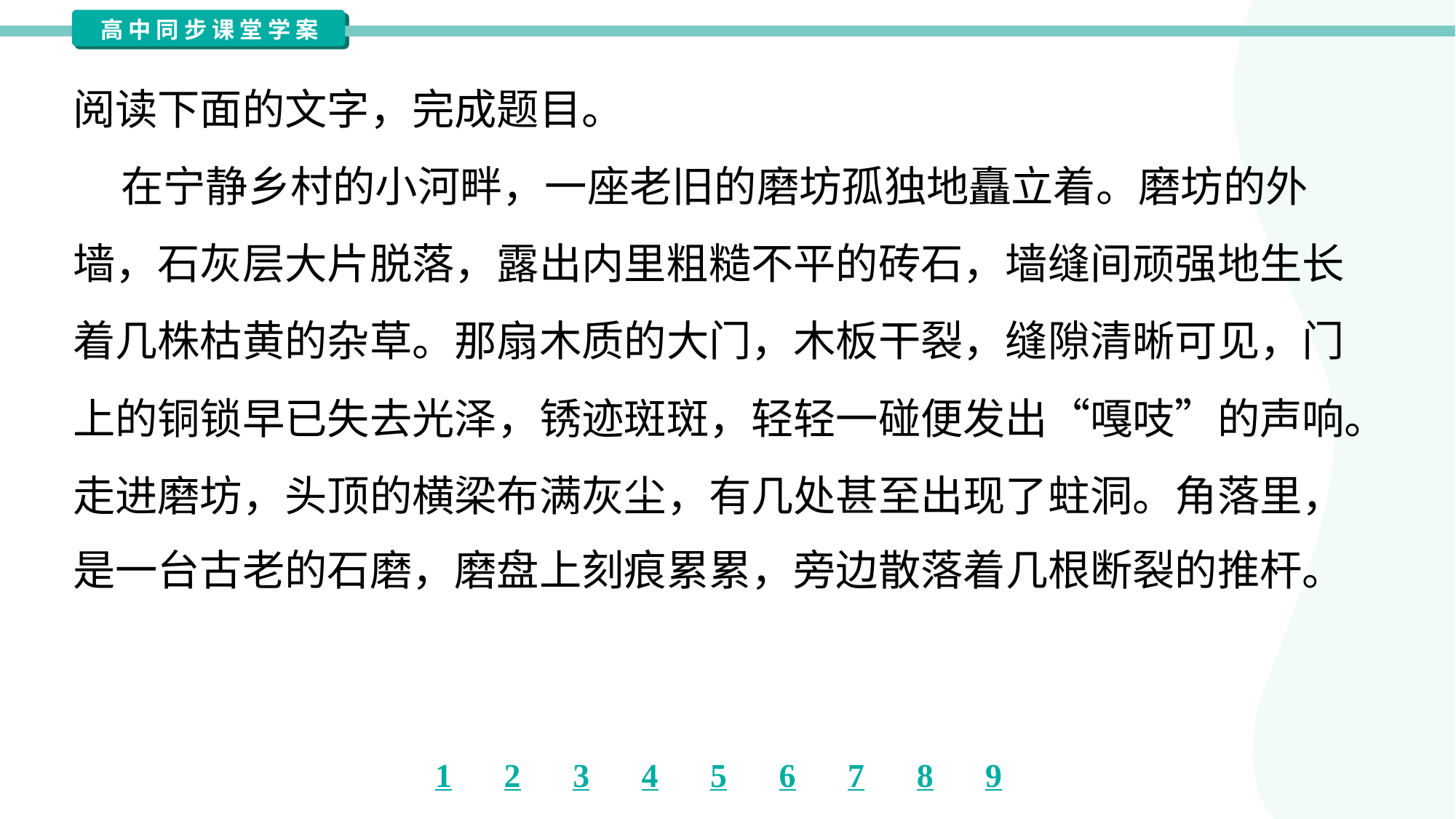

阅读下面的文字，完成题目。
    在宁静乡村的小河畔，一座老旧的磨坊孤独地矗立着。磨坊的外
墙，石灰层大片脱落，露出内里粗糙不平的砖石，墙缝间顽强地生长
着几株枯黄的杂草。那扇木质的大门，木板干裂，缝隙清晰可见，门
上的铜锁早已失去光泽，锈迹斑斑，轻轻一碰便发出“嘎吱”的声响。
走进磨坊，头顶的横梁布满灰尘，有几处甚至出现了蛀洞。角落里，
是一台古老的石磨，磨盘上刻痕累累，旁边散落着几根断裂的推杆。